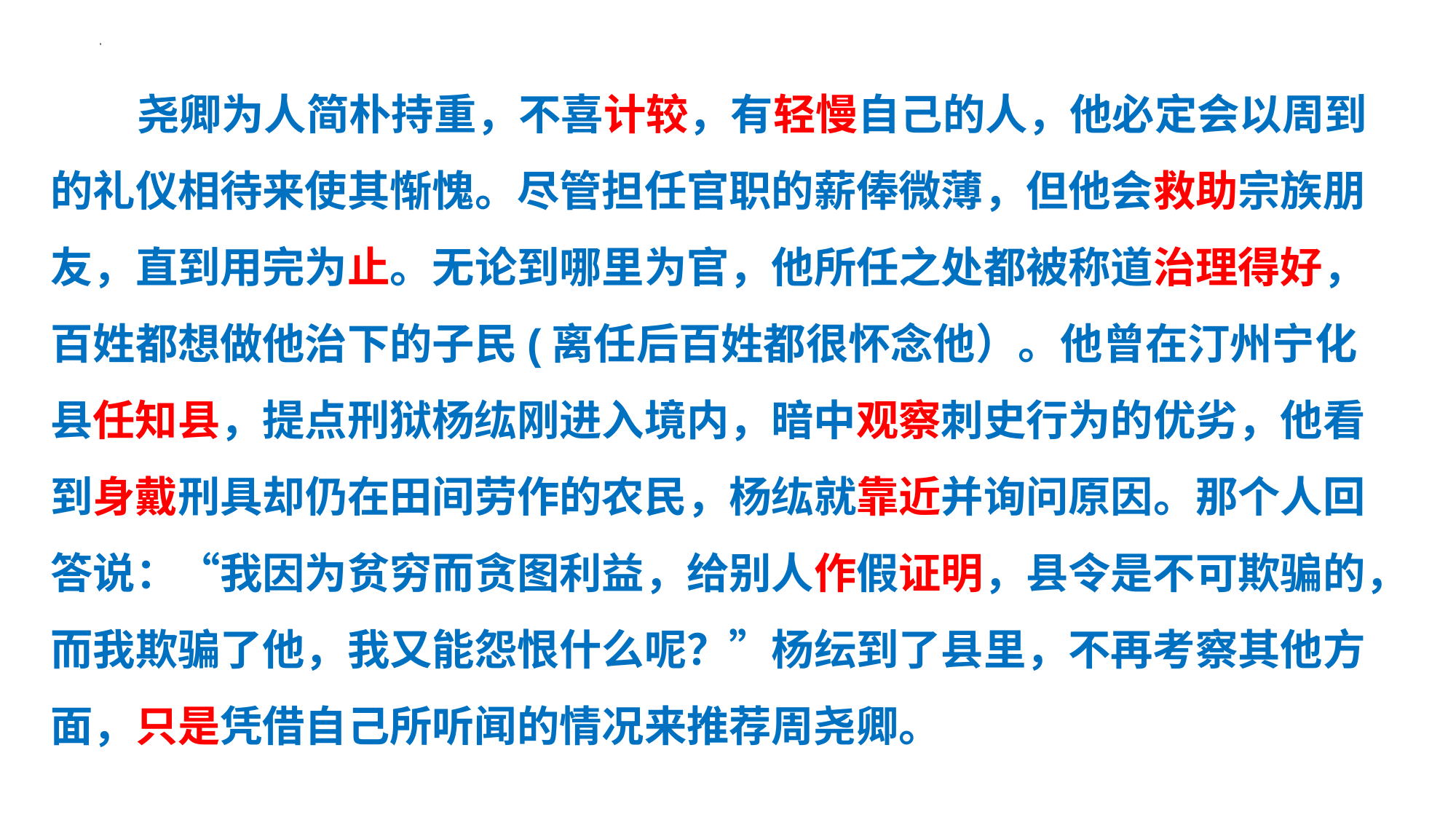

尧卿为人简朴持重，不喜计较，有轻慢自己的人，他必定会以周到的礼仪相待来使其惭愧。尽管担任官职的薪俸微薄，但他会救助宗族朋友，直到用完为止。无论到哪里为官，他所任之处都被称道治理得好，百姓都想做他治下的子民(离任后百姓都很怀念他）。他曾在汀州宁化县任知县，提点刑狱杨纮刚进入境内，暗中观察刺史行为的优劣，他看到身戴刑具却仍在田间劳作的农民，杨纮就靠近并询问原因。那个人回答说：“我因为贫穷而贪图利益，给别人作假证明，县令是不可欺骗的，而我欺骗了他，我又能怨恨什么呢？”杨纭到了县里，不再考察其他方面，只是凭借自己所听闻的情况来推荐周尧卿。